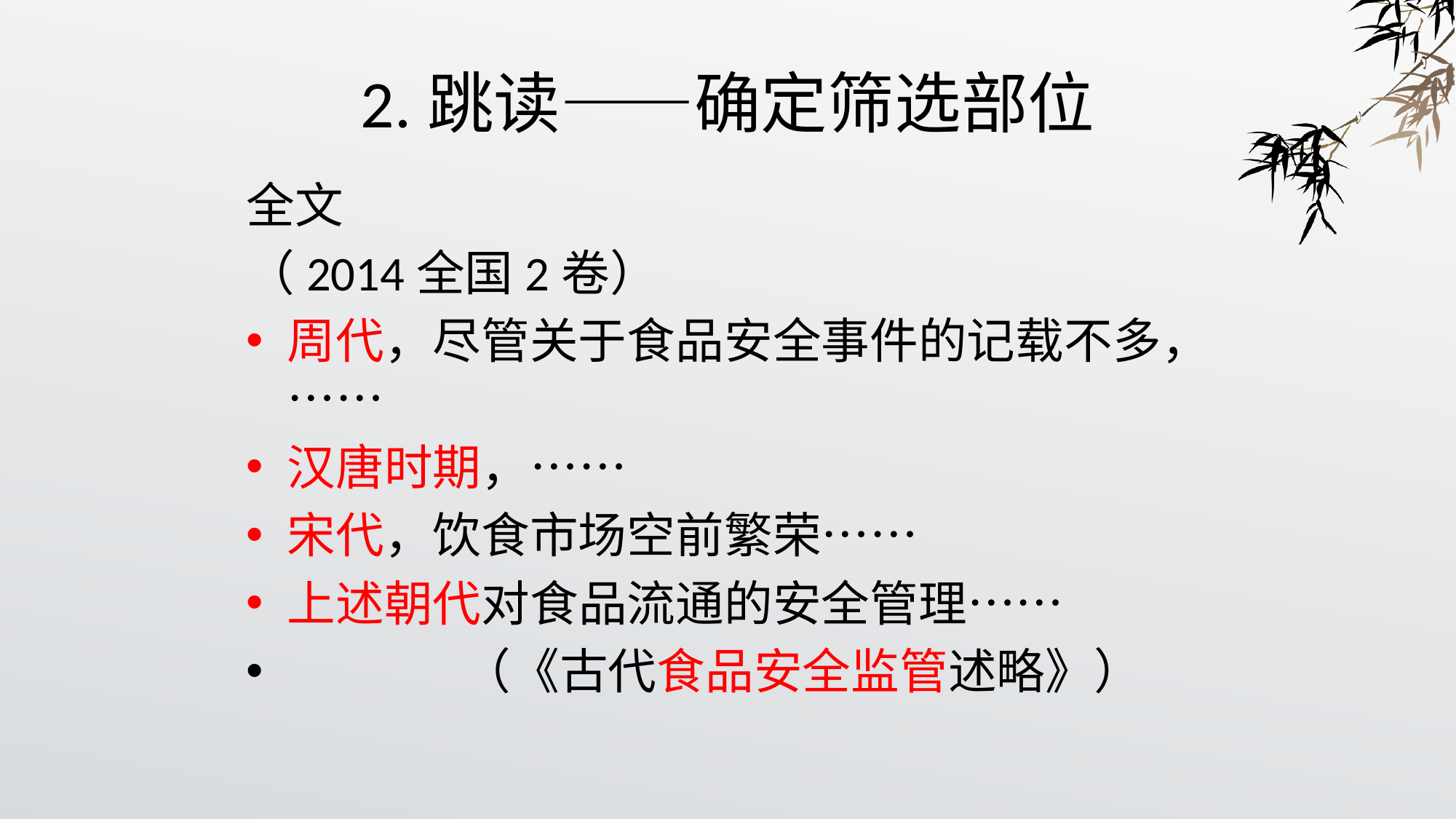

# 2.跳读——确定筛选部位
全文
（2014全国2卷）
周代，尽管关于食品安全事件的记载不多，……
汉唐时期，……
宋代，饮食市场空前繁荣……
上述朝代对食品流通的安全管理……
               （《古代食品安全监管述略》）